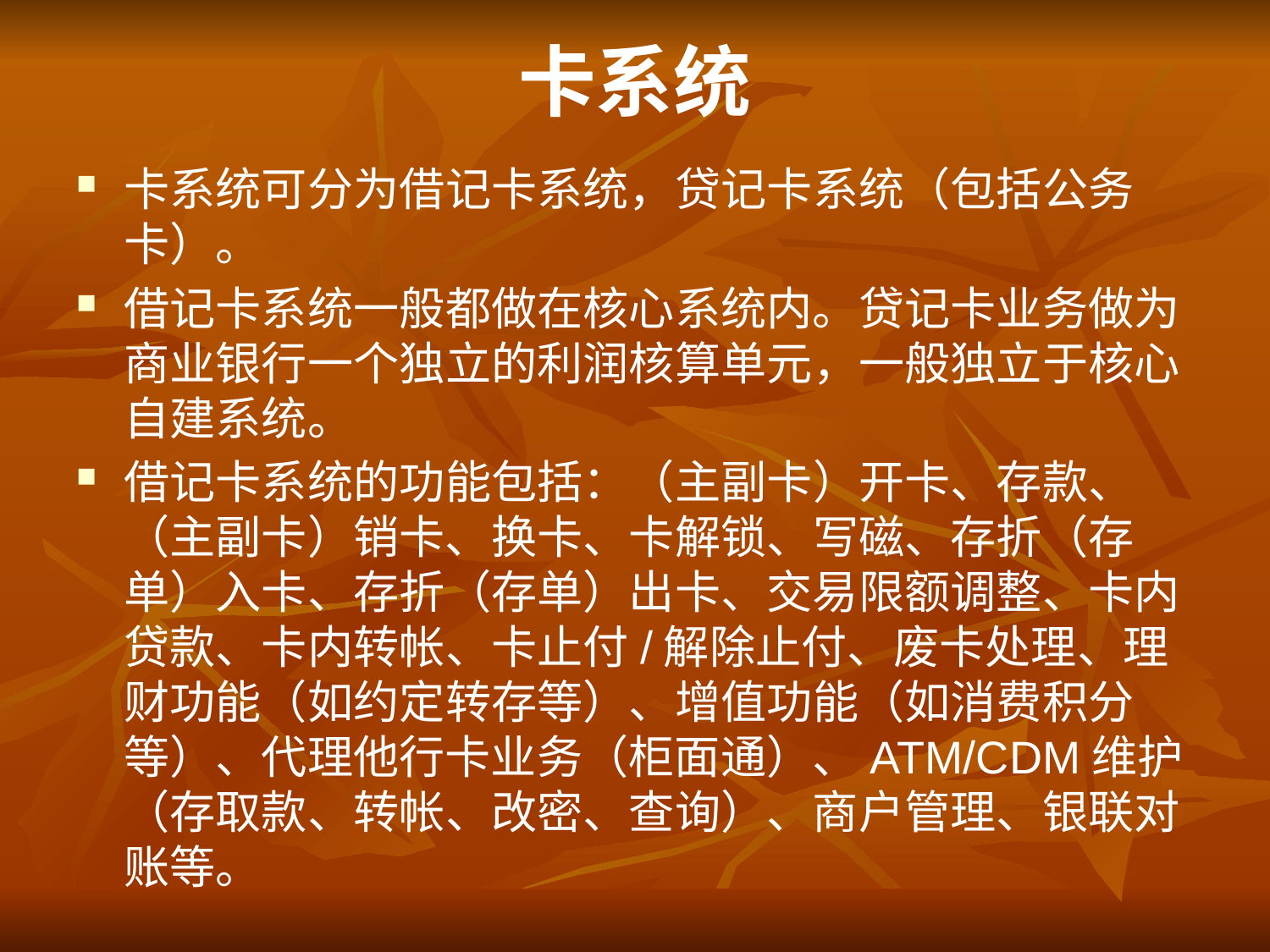

# 卡系统
卡系统可分为借记卡系统，贷记卡系统（包括公务卡）。
借记卡系统一般都做在核心系统内。贷记卡业务做为商业银行一个独立的利润核算单元，一般独立于核心自建系统。
借记卡系统的功能包括：（主副卡）开卡、存款、（主副卡）销卡、换卡、卡解锁、写磁、存折（存单）入卡、存折（存单）出卡、交易限额调整、卡内贷款、卡内转帐、卡止付/解除止付、废卡处理、理财功能（如约定转存等）、增值功能（如消费积分等）、代理他行卡业务（柜面通）、ATM/CDM维护（存取款、转帐、改密、查询）、商户管理、银联对账等。